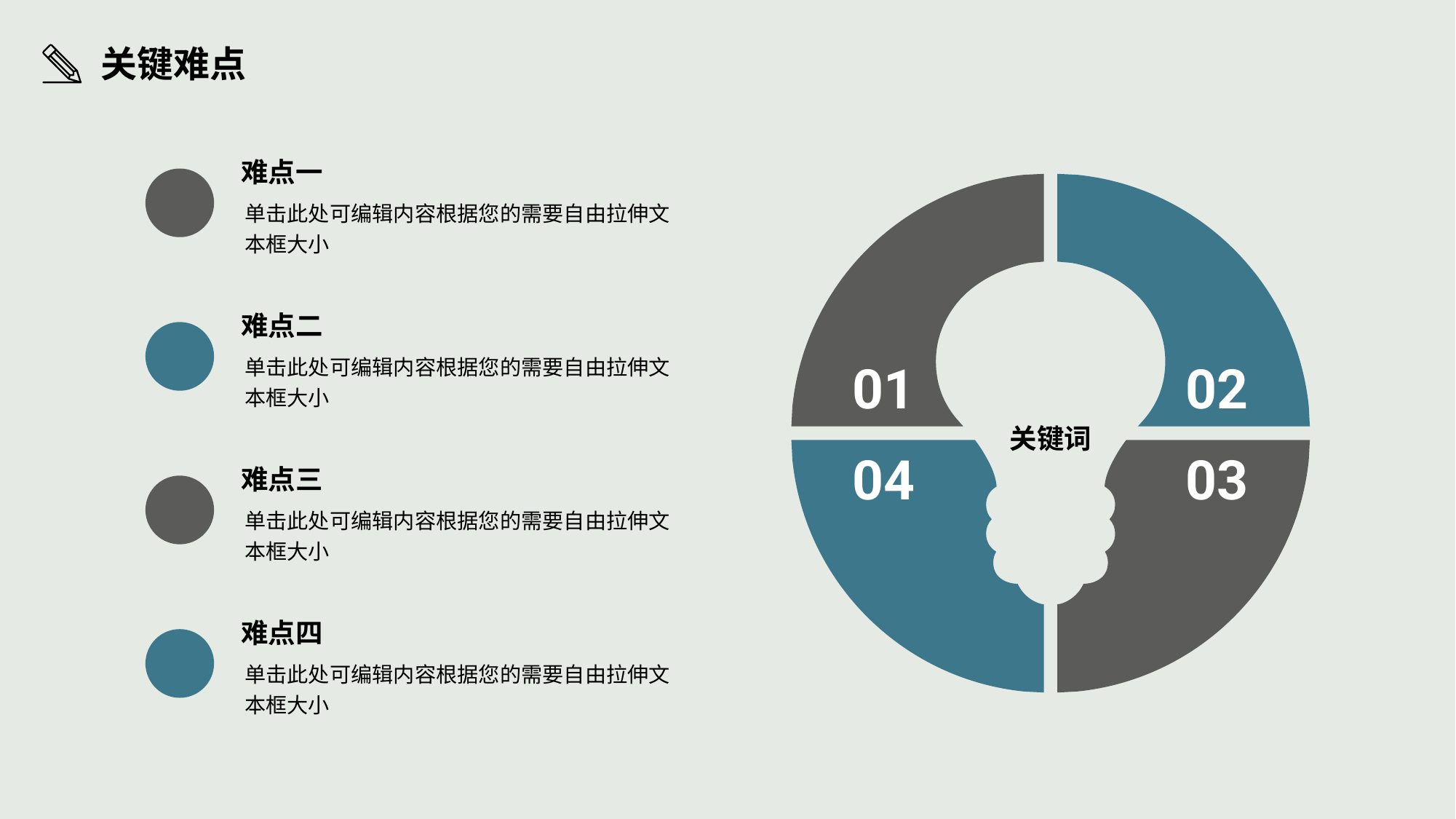

关键难点

难点一

02
01

04
03

单击此处可编辑内容根据您的需要自由拉伸文本框大小
难点二

单击此处可编辑内容根据您的需要自由拉伸文本框大小
关键词
难点三

单击此处可编辑内容根据您的需要自由拉伸文本框大小
难点四

单击此处可编辑内容根据您的需要自由拉伸文本框大小